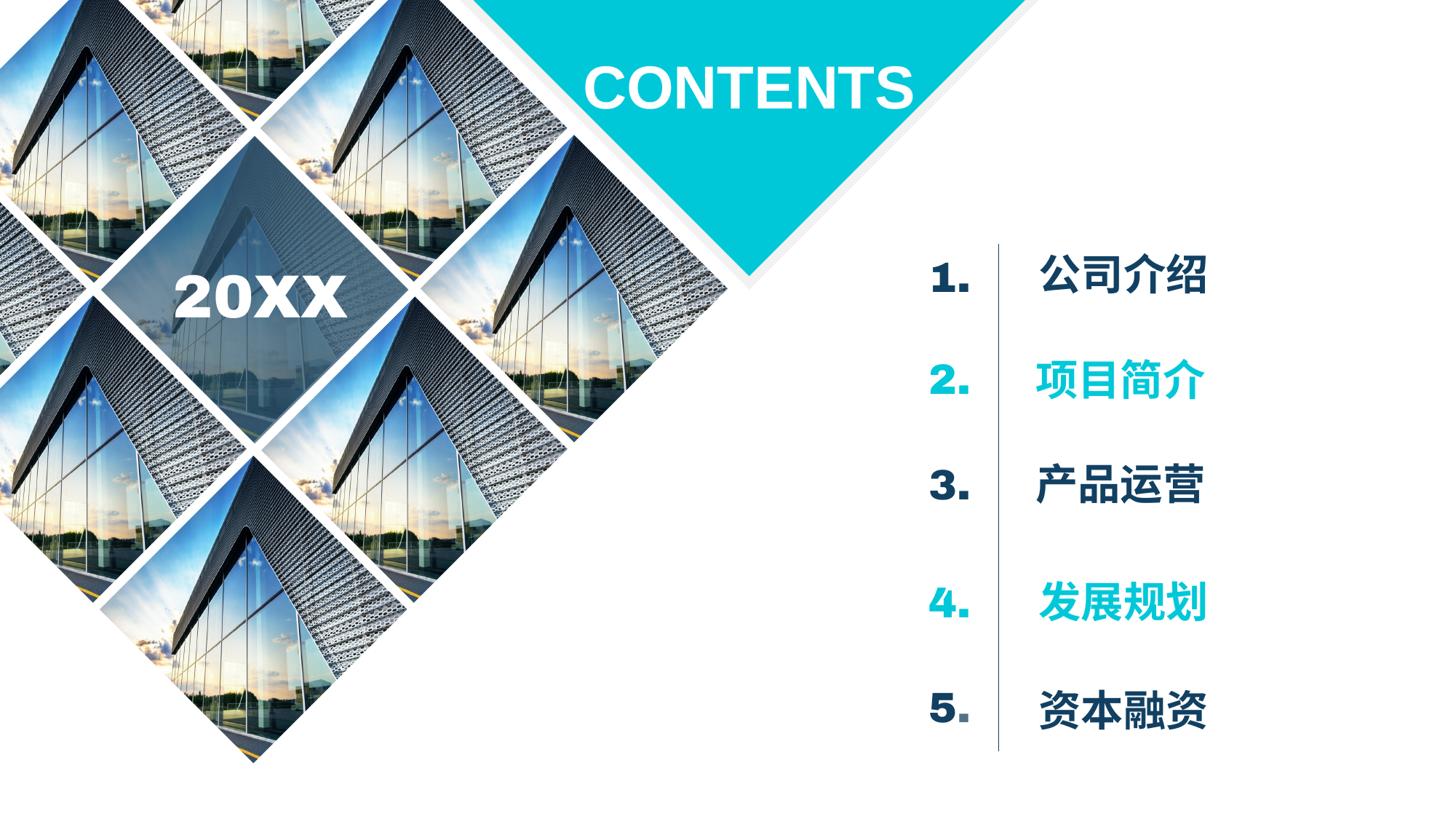

CONTENTS

公司介绍
1.
20XX

2.
项目简介
3.
产品运营
4.
发展规划
5.
资本融资